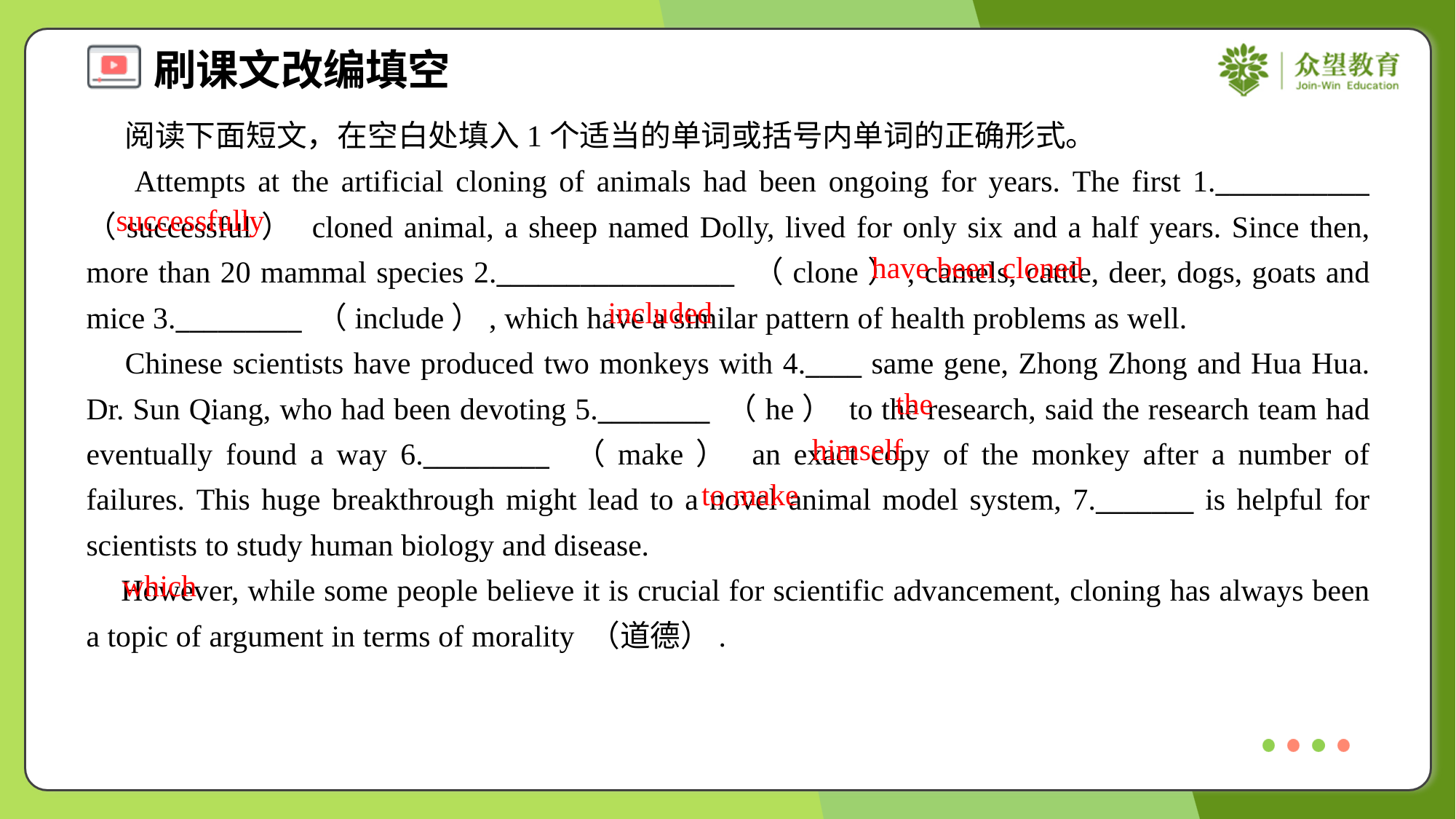

阅读下面短文，在空白处填入1个适当的单词或括号内单词的正确形式。
    Attempts at the artificial cloning of animals had been ongoing for years. The first 1.___________ （successful） cloned animal, a sheep named Dolly, lived for only six and a half years. Since then, more than 20 mammal species 2._________________ （clone）, camels, cattle, deer, dogs, goats and mice 3._________ （include）, which have a similar pattern of health problems as well.
    Chinese scientists have produced two monkeys with 4.____ same gene, Zhong Zhong and Hua Hua. Dr. Sun Qiang, who had been devoting 5.________ （he） to the research, said the research team had eventually found a way 6._________ （make） an exact copy of the monkey after a number of failures. This huge breakthrough might lead to a novel animal model system, 7._______ is helpful for scientists to study human biology and disease.
    However, while some people believe it is crucial for scientific advancement, cloning has always been a topic of argument in terms of morality （道德）.

successfully
have been cloned
included
the
himself
to make
which